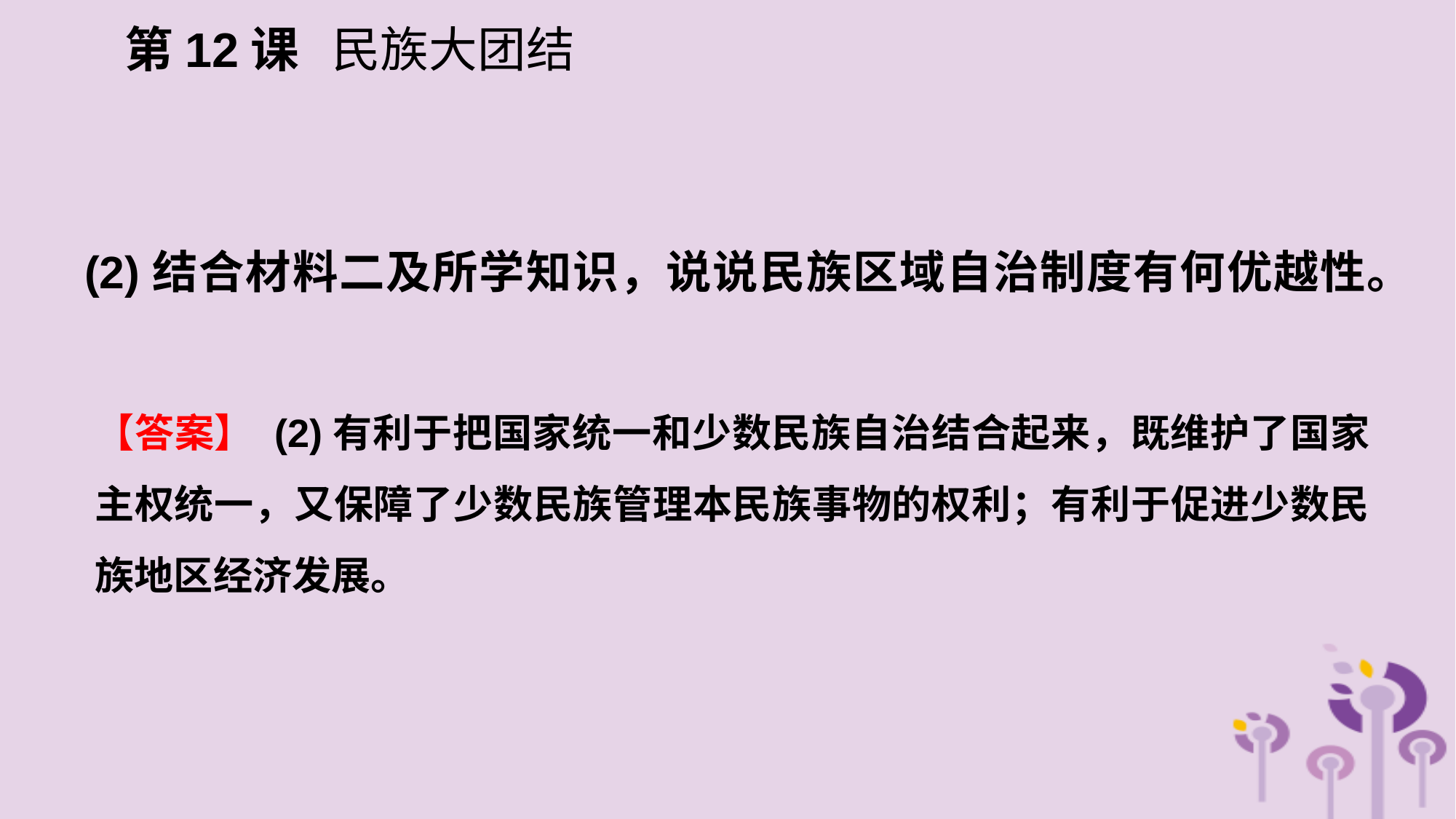

第12课   民族大团结
(2)结合材料二及所学知识，说说民族区域自治制度有何优越性。
【答案】 (2)有利于把国家统一和少数民族自治结合起来，既维护了国家主权统一，又保障了少数民族管理本民族事物的权利；有利于促进少数民族地区经济发展。